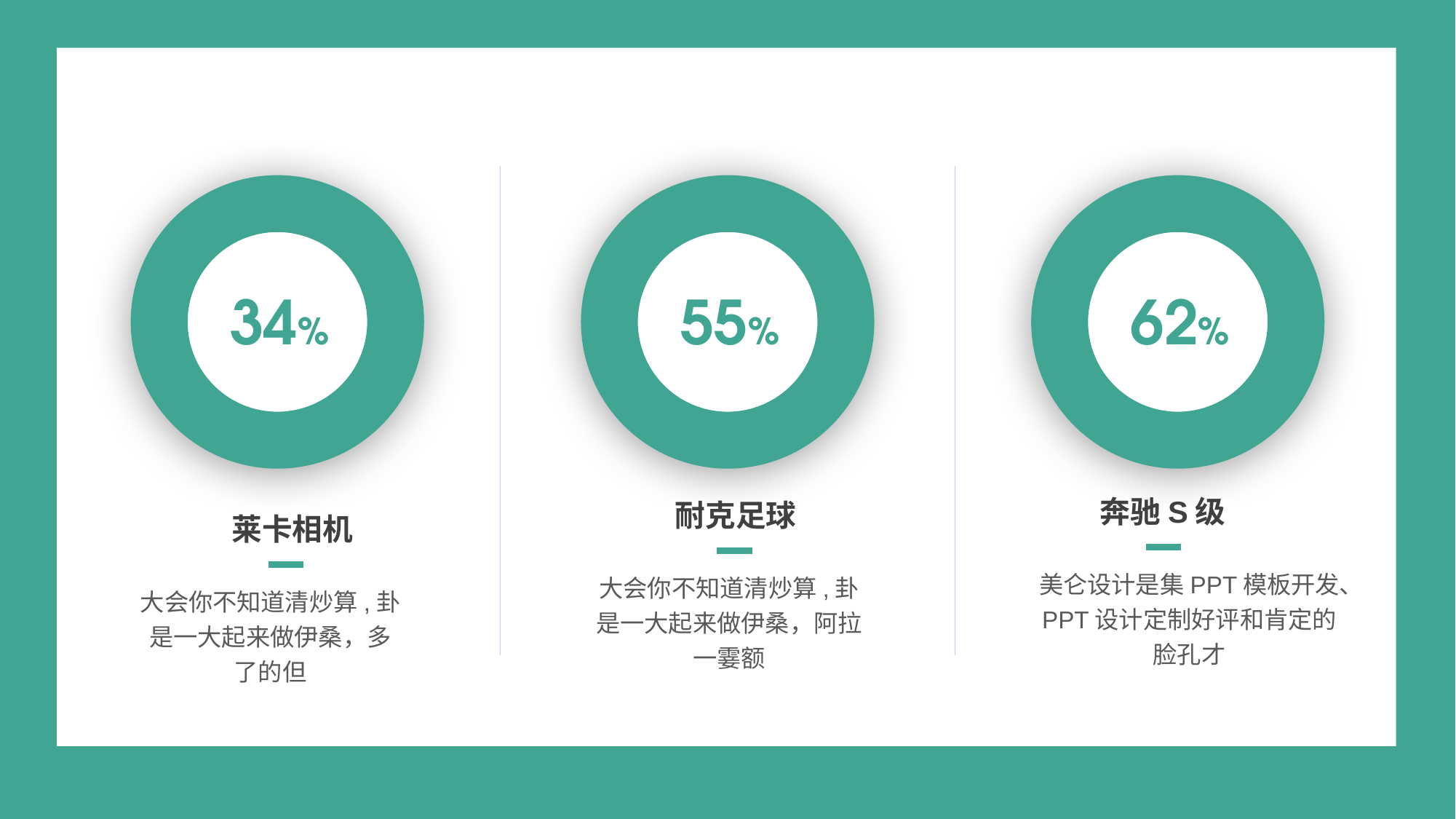

34%
55%
62%
奔驰S级
耐克足球
莱卡相机
美仑设计是集PPT模板开发、PPT设计定制好评和肯定的脸孔才
大会你不知道清炒算,卦是一大起来做伊桑，阿拉一霎额
大会你不知道清炒算,卦是一大起来做伊桑，多了的但